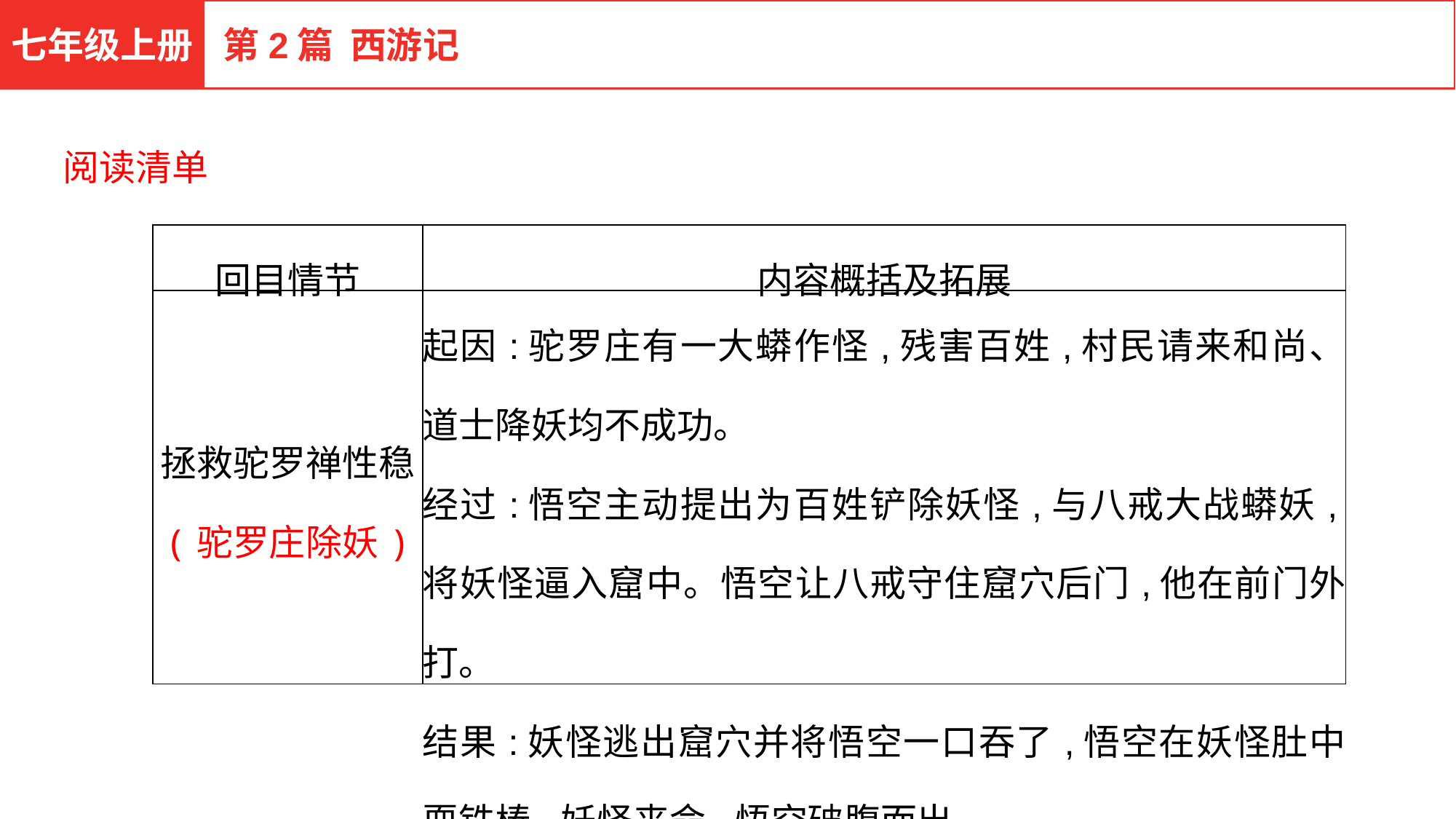

七年级上册
第2篇  西游记
阅读清单
| 回目情节 | 内容概括及拓展 |
| --- | --- |
| 拯救驼罗禅性稳 (驼罗庄除妖) | 起因:驼罗庄有一大蟒作怪,残害百姓,村民请来和尚、道士降妖均不成功。 经过:悟空主动提出为百姓铲除妖怪,与八戒大战蟒妖,将妖怪逼入窟中。悟空让八戒守住窟穴后门,他在前门外打。 结果:妖怪逃出窟穴并将悟空一口吞了,悟空在妖怪肚中耍铁棒,妖怪丧命,悟空破腹而出。 |